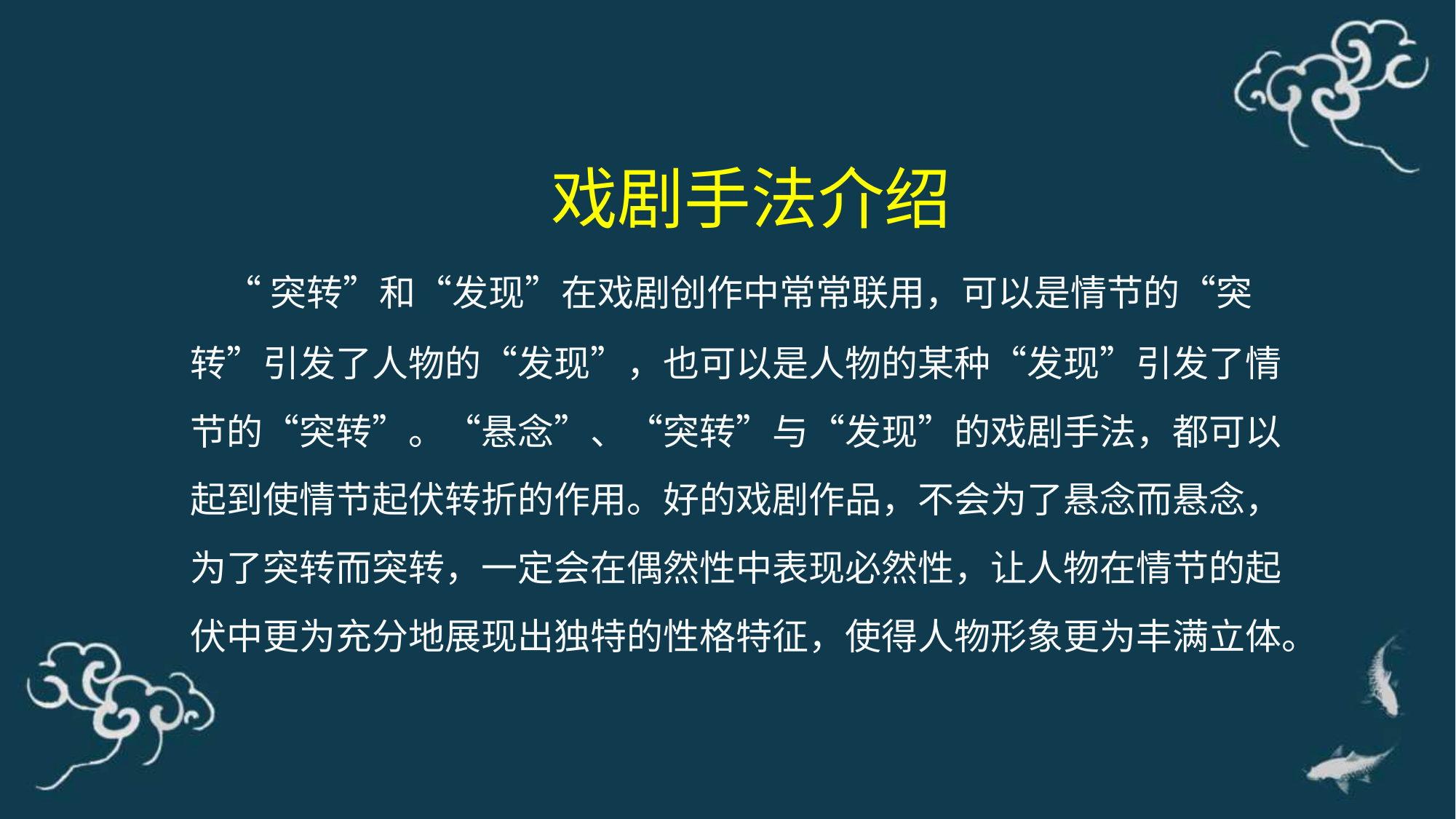

戏剧手法介绍

    “突转”和“发现”在戏剧创作中常常联用，可以是情节的“突转”引发了人物的“发现”，也可以是人物的某种“发现”引发了情节的“突转”。“悬念”、“突转”与“发现”的戏剧手法，都可以起到使情节起伏转折的作用。好的戏剧作品，不会为了悬念而悬念，为了突转而突转，一定会在偶然性中表现必然性，让人物在情节的起伏中更为充分地展现出独特的性格特征，使得人物形象更为丰满立体。